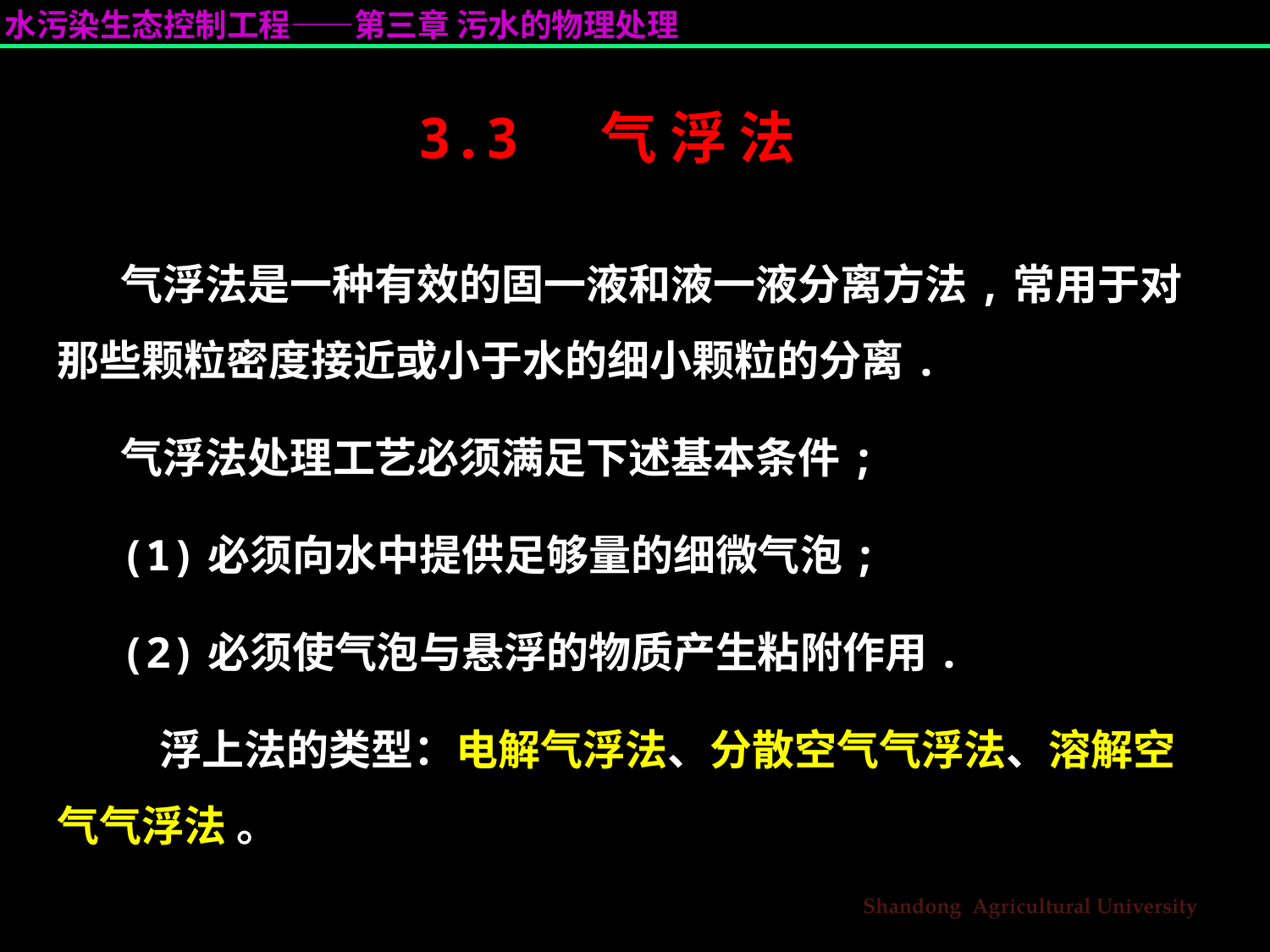

3.3  气 浮 法
气浮法是一种有效的固一液和液一液分离方法,常用于对那些颗粒密度接近或小于水的细小颗粒的分离.
气浮法处理工艺必须满足下述基本条件;
(1)必须向水中提供足够量的细微气泡;
(2)必须使气泡与悬浮的物质产生粘附作用.
   浮上法的类型：电解气浮法、分散空气气浮法、溶解空气气浮法 。